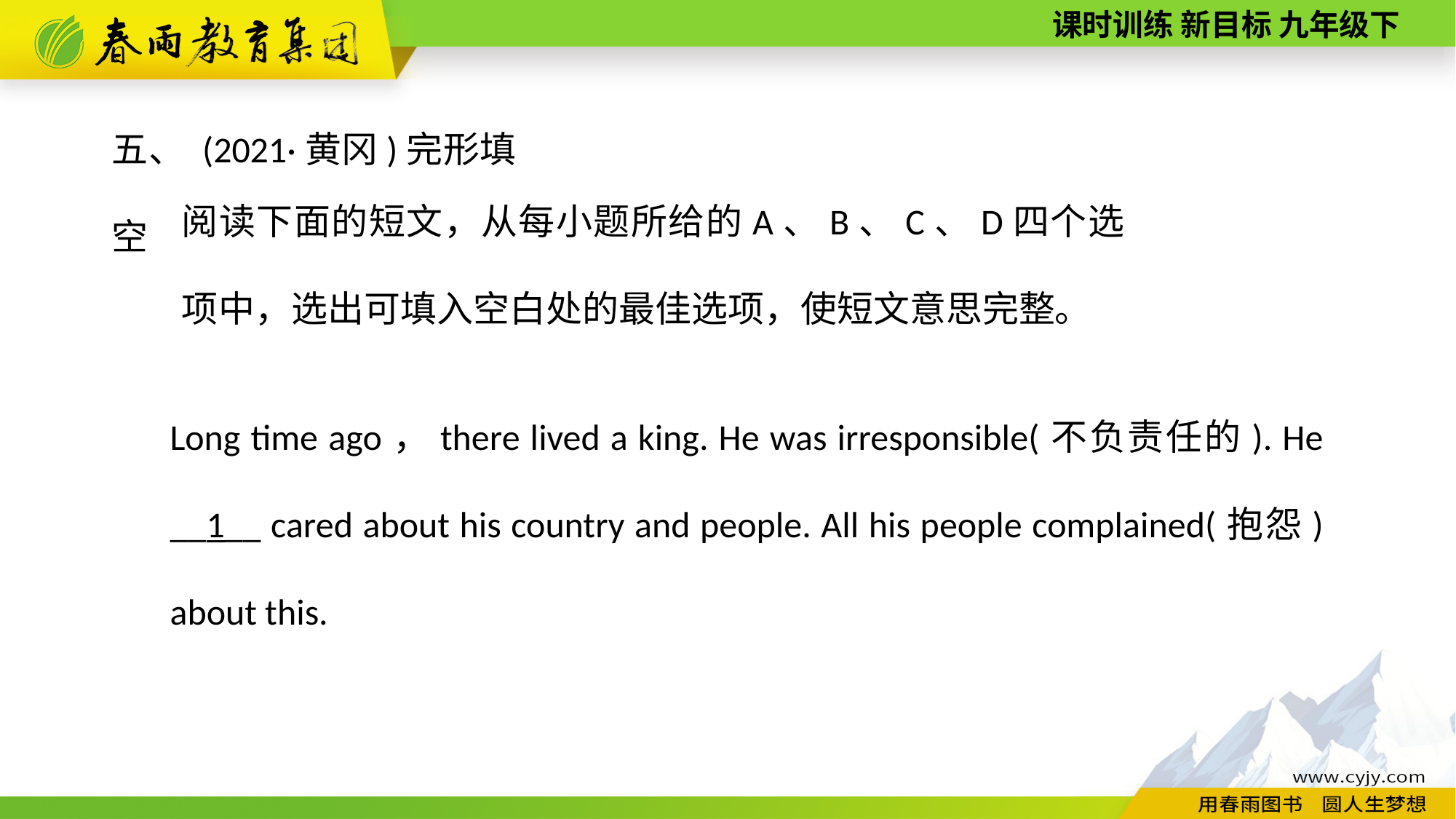

五、 (2021·黄冈)完形填空
阅读下面的短文，从每小题所给的A、B、C、D四个选项中，选出可填入空白处的最佳选项，使短文意思完整。
Long time ago，there lived a king. He was irresponsible(不负责任的). He __1__ cared about his country and people. All his people complained(抱怨) about this.